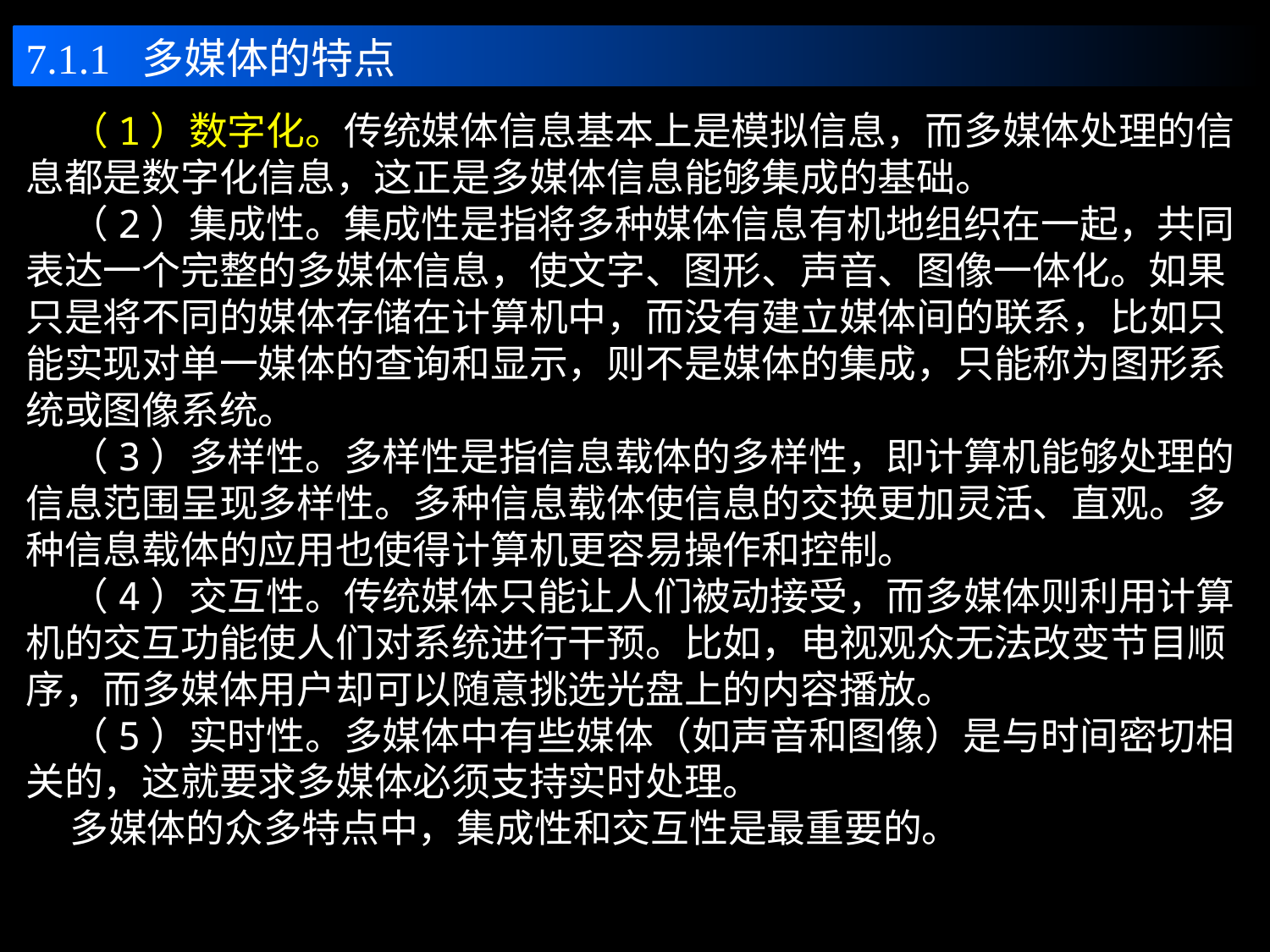

7.1.1  多媒体的特点
    （1）数字化。传统媒体信息基本上是模拟信息，而多媒体处理的信息都是数字化信息，这正是多媒体信息能够集成的基础。
    （2）集成性。集成性是指将多种媒体信息有机地组织在一起，共同表达一个完整的多媒体信息，使文字、图形、声音、图像一体化。如果只是将不同的媒体存储在计算机中，而没有建立媒体间的联系，比如只能实现对单一媒体的查询和显示，则不是媒体的集成，只能称为图形系统或图像系统。
    （3）多样性。多样性是指信息载体的多样性，即计算机能够处理的信息范围呈现多样性。多种信息载体使信息的交换更加灵活、直观。多种信息载体的应用也使得计算机更容易操作和控制。
    （4）交互性。传统媒体只能让人们被动接受，而多媒体则利用计算机的交互功能使人们对系统进行干预。比如，电视观众无法改变节目顺序，而多媒体用户却可以随意挑选光盘上的内容播放。
    （5）实时性。多媒体中有些媒体（如声音和图像）是与时间密切相关的，这就要求多媒体必须支持实时处理。
    多媒体的众多特点中，集成性和交互性是最重要的。